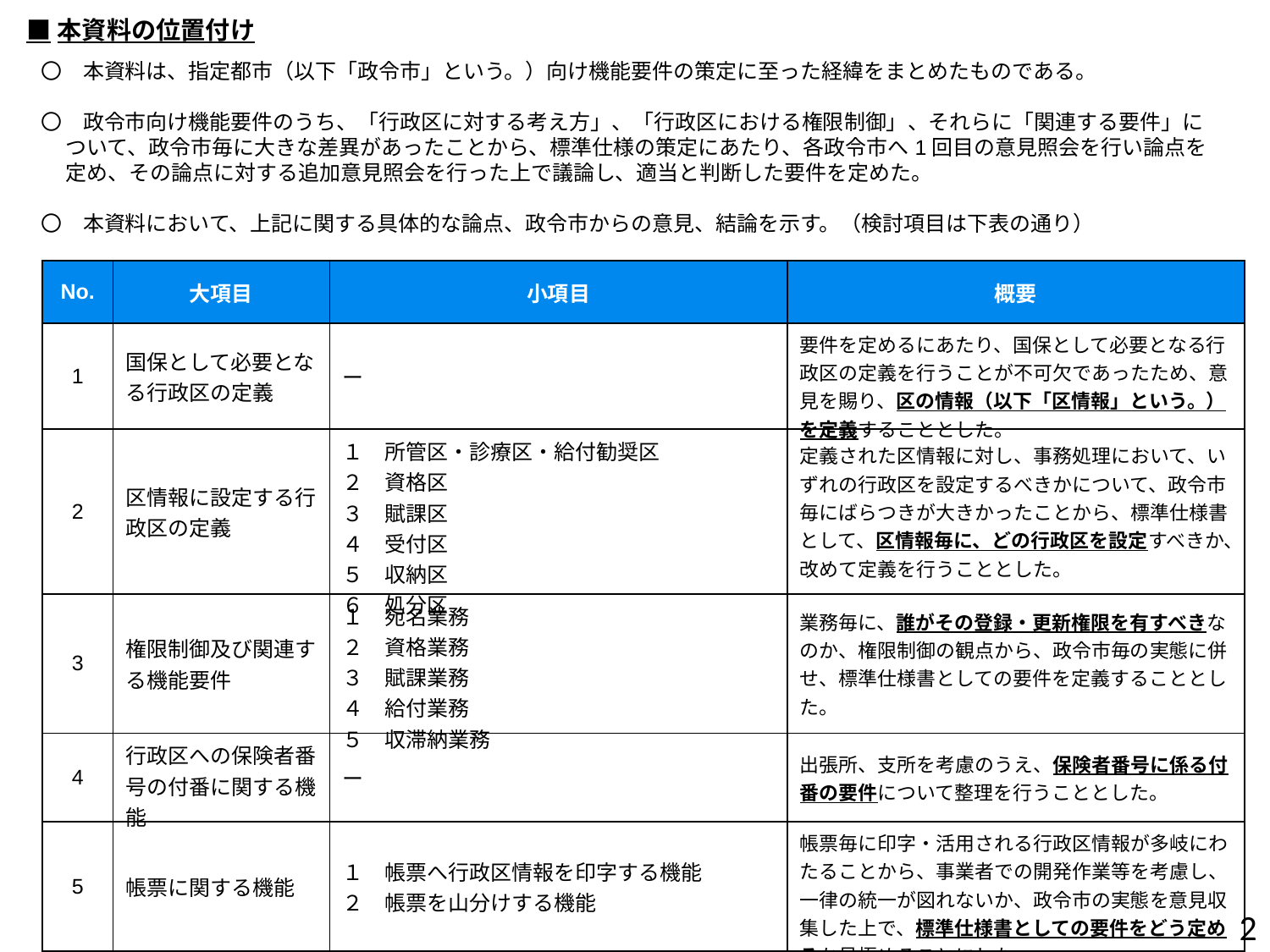

■本資料の位置付け
〇　本資料は、指定都市（以下「政令市」という。）向け機能要件の策定に至った経緯をまとめたものである。

〇　政令市向け機能要件のうち、「行政区に対する考え方」、「行政区における権限制御」、それらに「関連する要件」について、政令市毎に大きな差異があったことから、標準仕様の策定にあたり、各政令市へ1回目の意見照会を行い論点を定め、その論点に対する追加意見照会を行った上で議論し、適当と判断した要件を定めた。

〇　本資料において、上記に関する具体的な論点、政令市からの意見、結論を示す。（検討項目は下表の通り）
| No. | 大項目 | 小項目 | 概要 |
| --- | --- | --- | --- |
| 1 | 国保として必要となる行政区の定義 | ー | 要件を定めるにあたり、国保として必要となる行政区の定義を行うことが不可欠であったため、意見を賜り、区の情報（以下「区情報」という。）を定義することとした。 |
| 2 | 区情報に設定する行政区の定義 | １　所管区・診療区・給付勧奨区 ２　資格区 ３　賦課区 ４　受付区 ５　収納区 ６　処分区 | 定義された区情報に対し、事務処理において、いずれの行政区を設定するべきかについて、政令市毎にばらつきが大きかったことから、標準仕様書として、区情報毎に、どの行政区を設定すべきか、改めて定義を行うこととした。 |
| 3 | 権限制御及び関連する機能要件 | １　宛名業務 ２　資格業務 ３　賦課業務 ４　給付業務 ５　収滞納業務 | 業務毎に、誰がその登録・更新権限を有すべきなのか、権限制御の観点から、政令市毎の実態に併せ、標準仕様書としての要件を定義することとした。 |
| 4 | 行政区への保険者番号の付番に関する機能 | ー | 出張所、支所を考慮のうえ、保険者番号に係る付番の要件について整理を行うこととした。 |
| 5 | 帳票に関する機能 | １　帳票へ行政区情報を印字する機能 ２　帳票を山分けする機能 | 帳票毎に印字・活用される行政区情報が多岐にわたることから、事業者での開発作業等を考慮し、一律の統一が図れないか、政令市の実態を意見収集した上で、標準仕様書としての要件をどう定めるか見極めることにした。 |
2